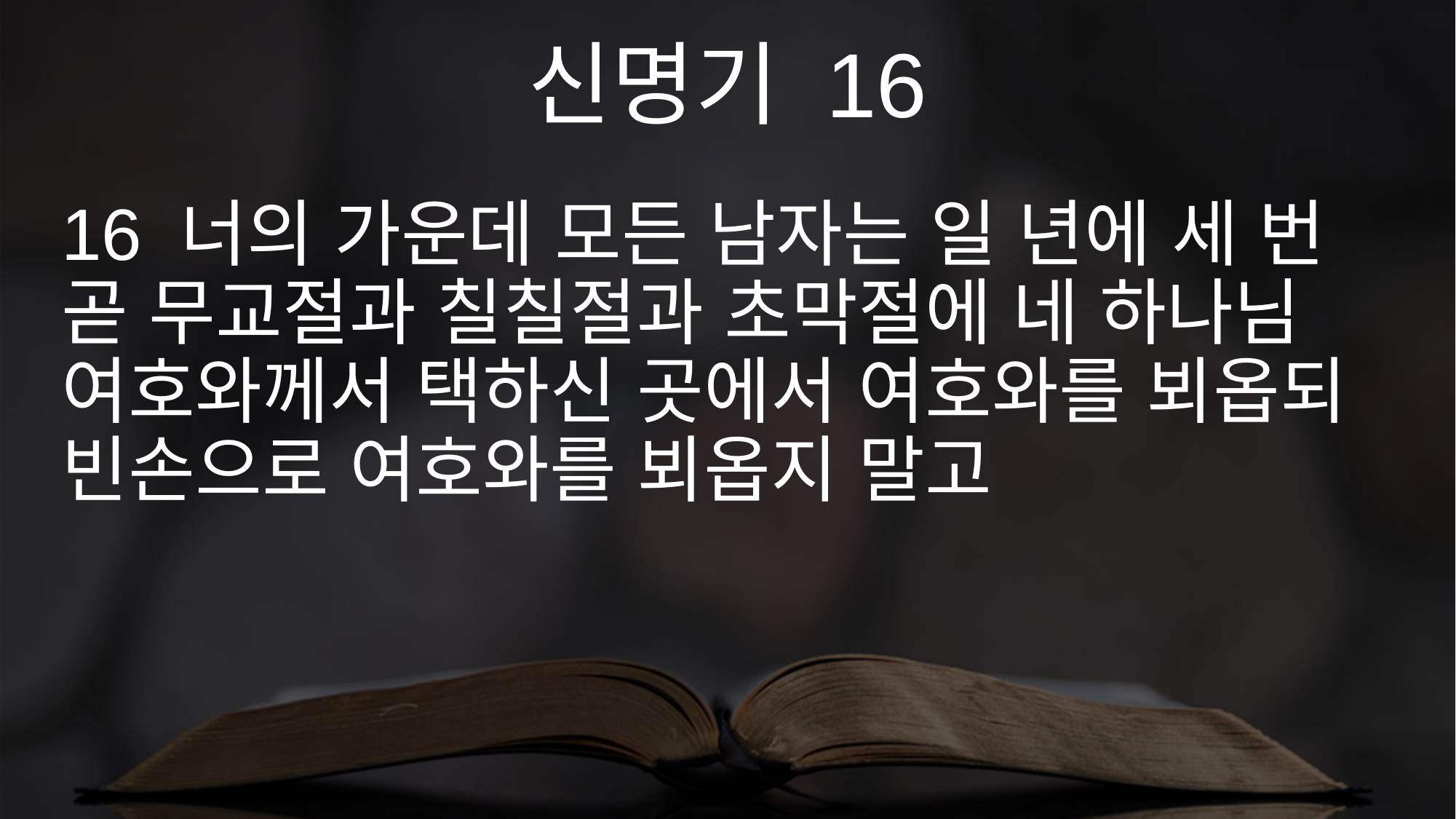

신명기 16
16 너의 가운데 모든 남자는 일 년에 세 번 곧 무교절과 칠칠절과 초막절에 네 하나님 여호와께서 택하신 곳에서 여호와를 뵈옵되 빈손으로 여호와를 뵈옵지 말고